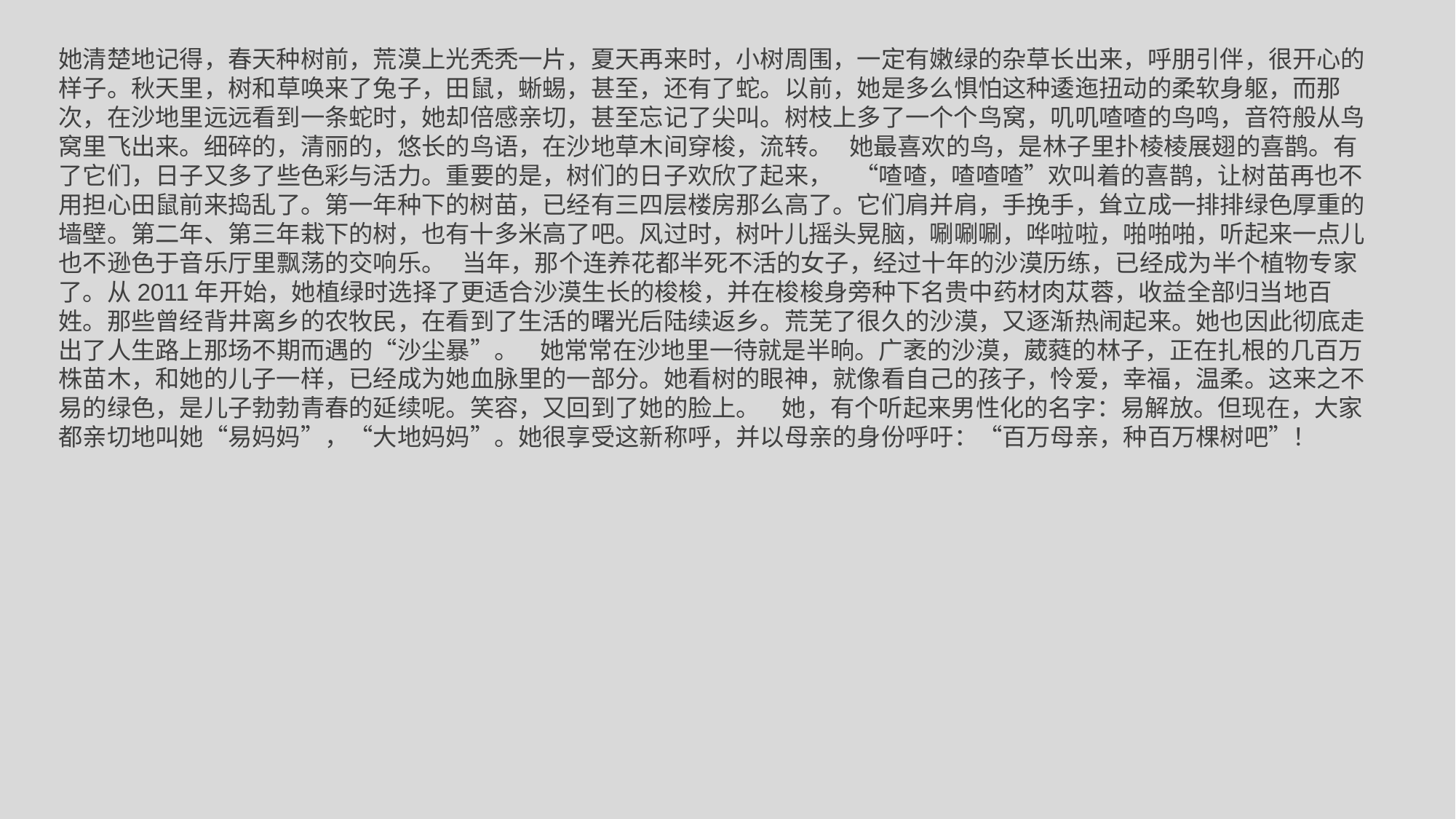

她清楚地记得，春天种树前，荒漠上光秃秃一片，夏天再来时，小树周围，一定有嫩绿的杂草长出来，呼朋引伴，很开心的样子。秋天里，树和草唤来了兔子，田鼠，蜥蜴，甚至，还有了蛇。以前，她是多么惧怕这种逶迤扭动的柔软身躯，而那次，在沙地里远远看到一条蛇时，她却倍感亲切，甚至忘记了尖叫。树枝上多了一个个鸟窝，叽叽喳喳的鸟鸣，音符般从鸟窝里飞出来。细碎的，清丽的，悠长的鸟语，在沙地草木间穿梭，流转。   她最喜欢的鸟，是林子里扑棱棱展翅的喜鹊。有了它们，日子又多了些色彩与活力。重要的是，树们的日子欢欣了起来，    “喳喳，喳喳喳”欢叫着的喜鹊，让树苗再也不用担心田鼠前来捣乱了。第一年种下的树苗，已经有三四层楼房那么高了。它们肩并肩，手挽手，耸立成一排排绿色厚重的墙壁。第二年、第三年栽下的树，也有十多米高了吧。风过时，树叶儿摇头晃脑，唰唰唰，哗啦啦，啪啪啪，听起来一点儿也不逊色于音乐厅里飘荡的交响乐。   当年，那个连养花都半死不活的女子，经过十年的沙漠历练，已经成为半个植物专家了。从2011年开始，她植绿时选择了更适合沙漠生长的梭梭，并在梭梭身旁种下名贵中药材肉苁蓉，收益全部归当地百姓。那些曾经背井离乡的农牧民，在看到了生活的曙光后陆续返乡。荒芜了很久的沙漠，又逐渐热闹起来。她也因此彻底走出了人生路上那场不期而遇的“沙尘暴”。    她常常在沙地里一待就是半晌。广袤的沙漠，葳蕤的林子，正在扎根的几百万株苗木，和她的儿子一样，已经成为她血脉里的一部分。她看树的眼神，就像看自己的孩子，怜爱，幸福，温柔。这来之不易的绿色，是儿子勃勃青春的延续呢。笑容，又回到了她的脸上。    她，有个听起来男性化的名字：易解放。但现在，大家都亲切地叫她“易妈妈”，“大地妈妈”。她很享受这新称呼，并以母亲的身份呼吁：“百万母亲，种百万棵树吧”！